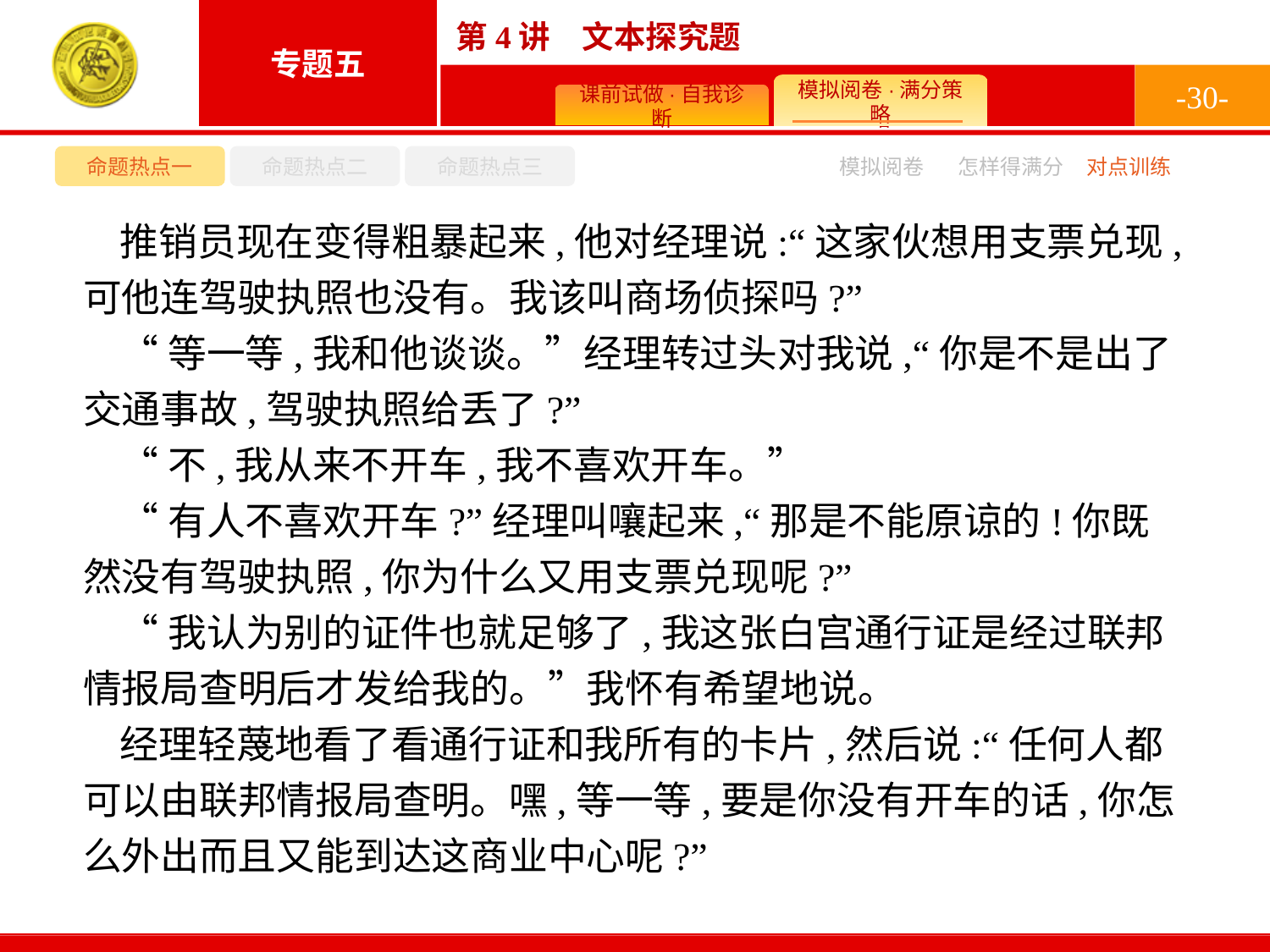

-30-
命题热点一
命题热点二
命题热点三
模拟阅卷
怎样得满分
对点训练
推销员现在变得粗暴起来,他对经理说:“这家伙想用支票兑现,可他连驾驶执照也没有。我该叫商场侦探吗?”
“等一等,我和他谈谈。”经理转过头对我说,“你是不是出了交通事故,驾驶执照给丢了?”
“不,我从来不开车,我不喜欢开车。”
“有人不喜欢开车?”经理叫嚷起来,“那是不能原谅的!你既然没有驾驶执照,你为什么又用支票兑现呢?”
“我认为别的证件也就足够了,我这张白宫通行证是经过联邦情报局查明后才发给我的。”我怀有希望地说。
经理轻蔑地看了看通行证和我所有的卡片,然后说:“任何人都可以由联邦情报局查明。嘿,等一等,要是你没有开车的话,你怎么外出而且又能到达这商业中心呢?”